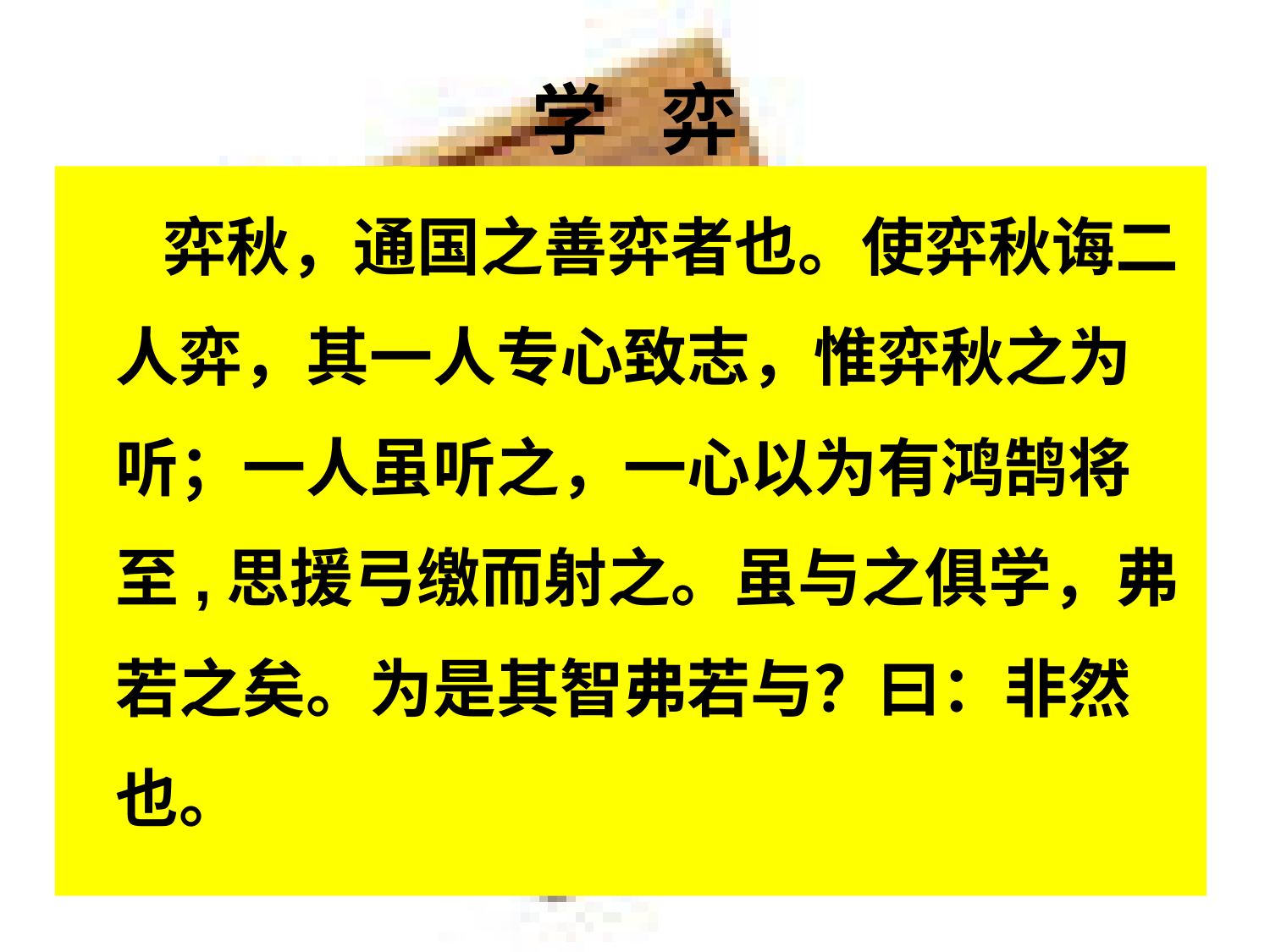

# 学   弈
　　　弈秋，通国之善弈者也。使弈秋诲二人弈，其一人专心致志，惟弈秋之为听；一人虽听之，一心以为有鸿鹄将至,思援弓缴而射之。虽与之俱学，弗若之矣。为是其智弗若与？曰：非然也。